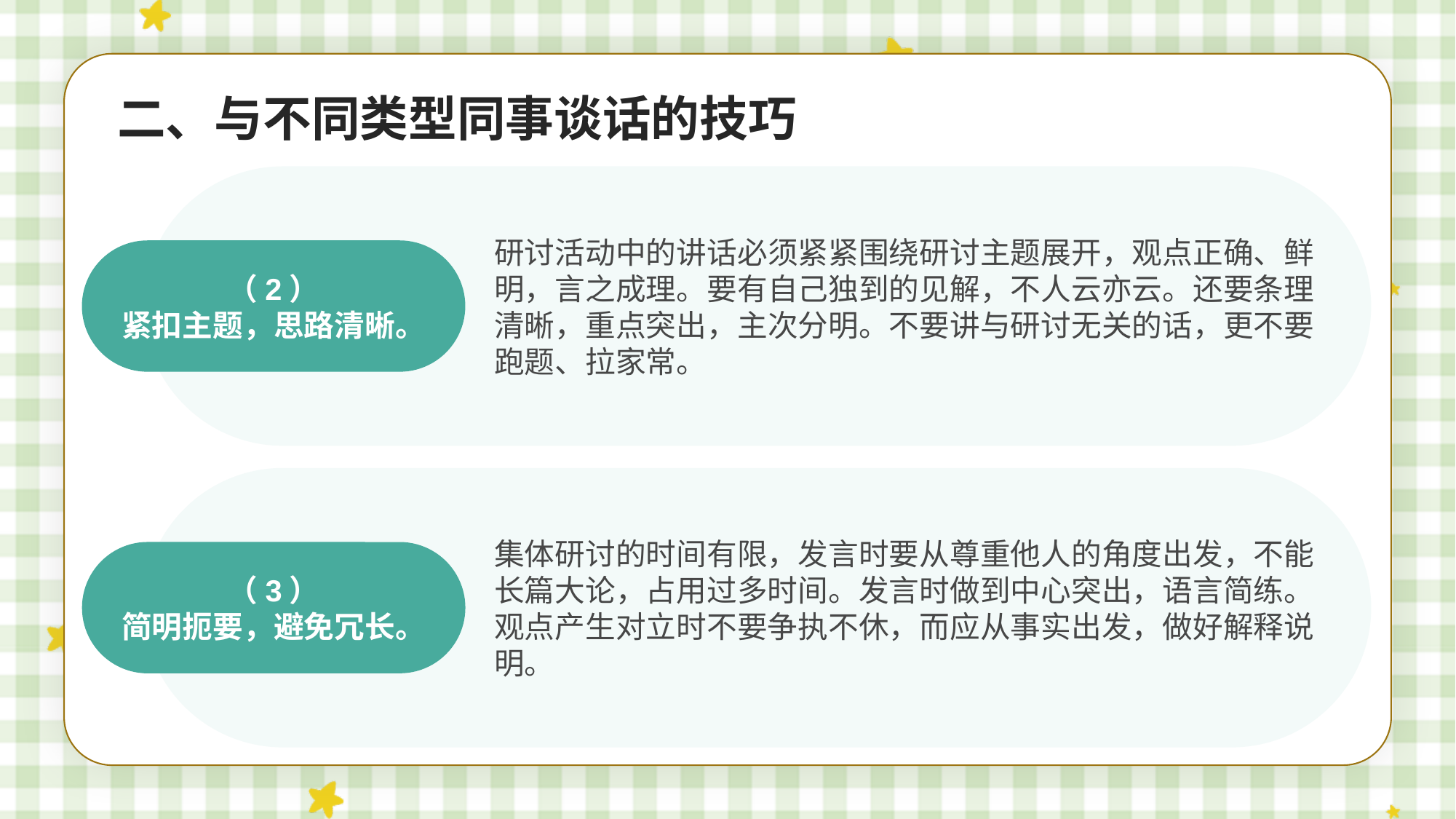

二、与不同类型同事谈话的技巧

研讨活动中的讲话必须紧紧围绕研讨主题展开，观点正确、鲜明，言之成理。要有自己独到的见解，不人云亦云。还要条理清晰，重点突出，主次分明。不要讲与研讨无关的话，更不要跑题、拉家常。
（2）
紧扣主题，思路清晰。

集体研讨的时间有限，发言时要从尊重他人的角度出发，不能长篇大论，占用过多时间。发言时做到中心突出，语言简练。观点产生对立时不要争执不休，而应从事实出发，做好解释说明。
（3）
简明扼要，避免冗长。